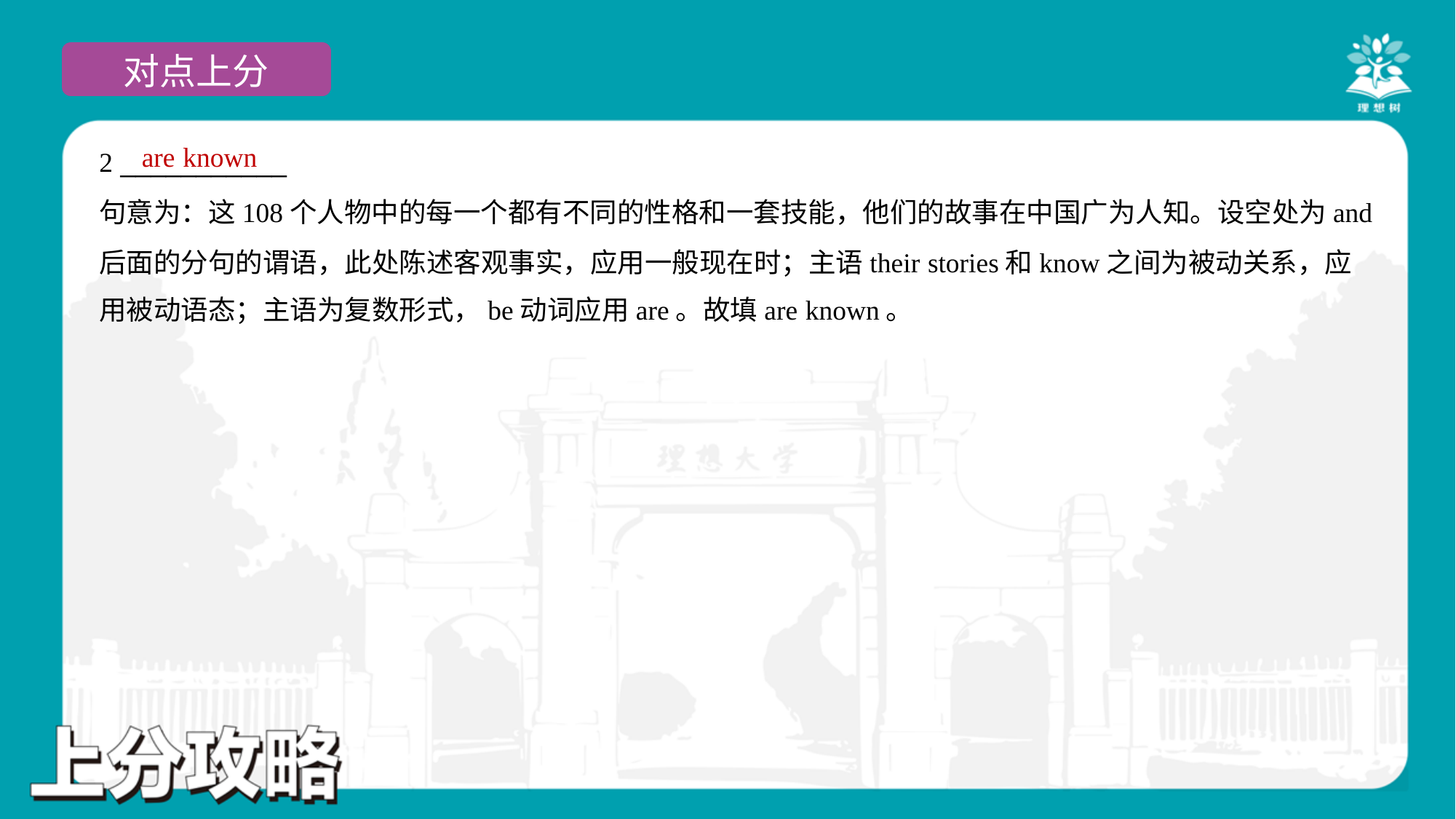

are known
2 ___________
句意为：这108个人物中的每一个都有不同的性格和一套技能，他们的故事在中国广为人知。设空处为and
后面的分句的谓语，此处陈述客观事实，应用一般现在时；主语their stories和know之间为被动关系，应
用被动语态；主语为复数形式，be动词应用are。故填are known。